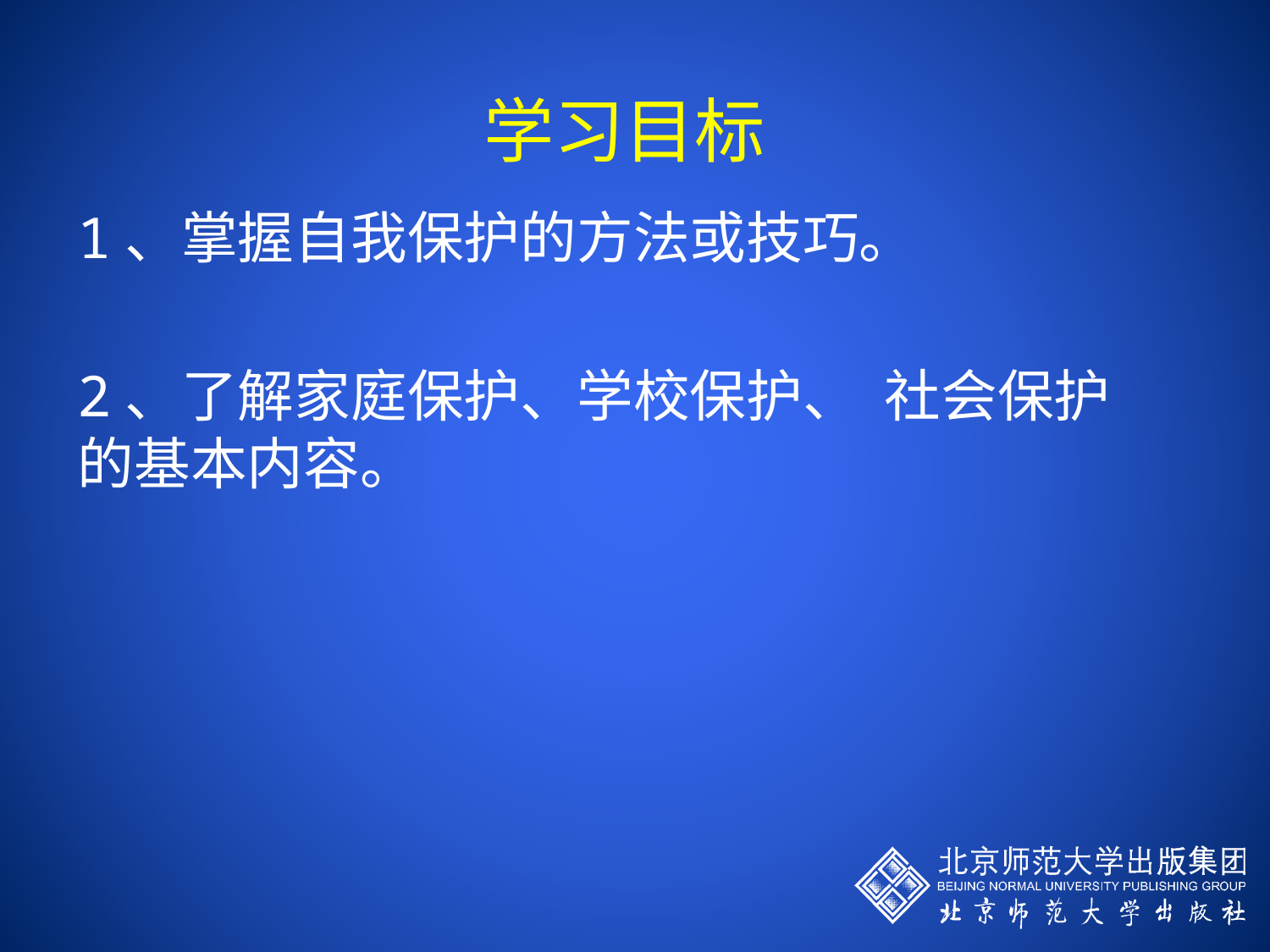

# 学习目标
1、掌握自我保护的方法或技巧。

2、了解家庭保护、学校保护、  社会保护的基本内容。